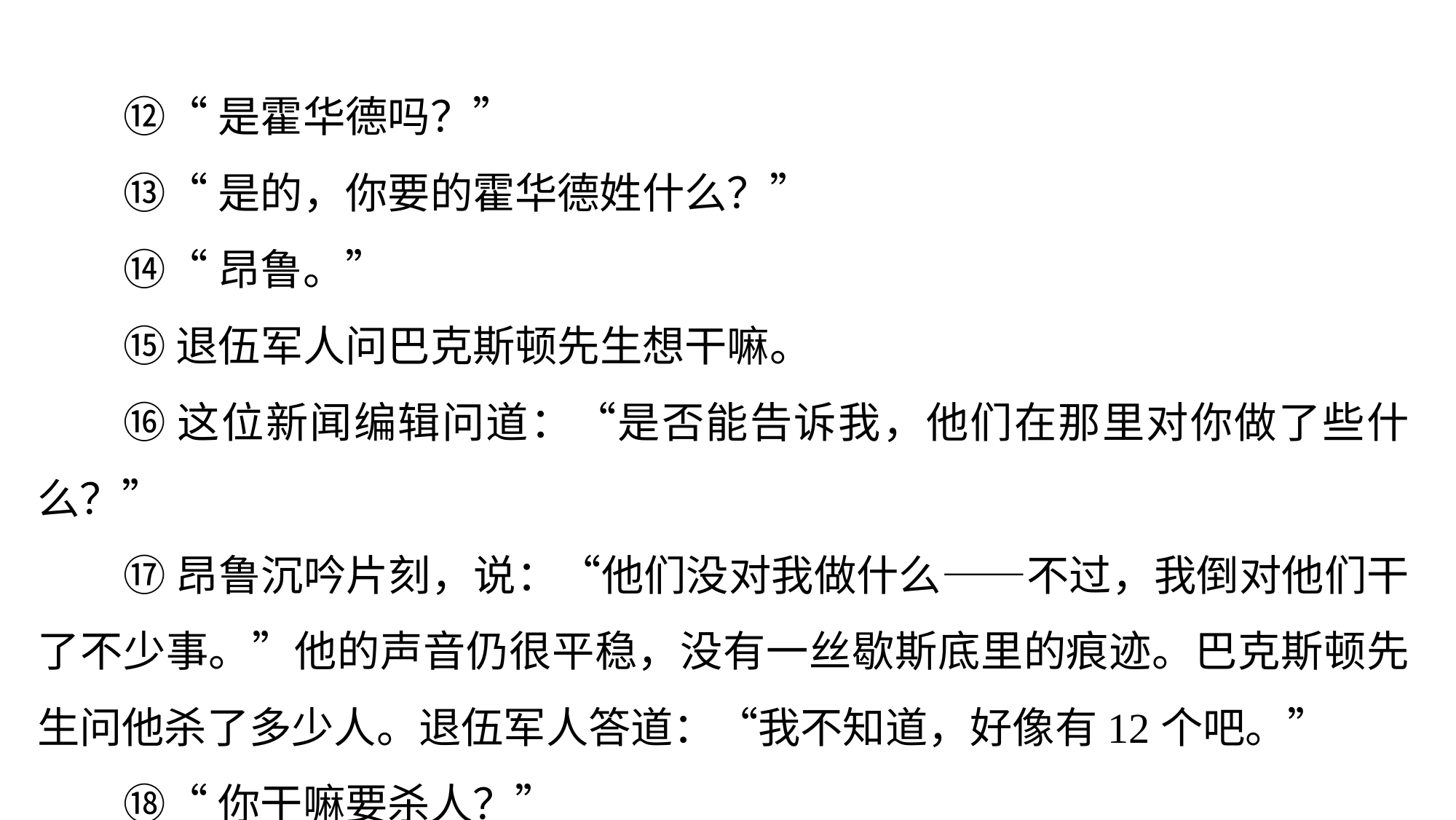

⑫“是霍华德吗？”
⑬“是的，你要的霍华德姓什么？”
⑭“昂鲁。”
⑮退伍军人问巴克斯顿先生想干嘛。
⑯这位新闻编辑问道：“是否能告诉我，他们在那里对你做了些什么？”
⑰昂鲁沉吟片刻，说：“他们没对我做什么——不过，我倒对他们干了不少事。”他的声音仍很平稳，没有一丝歇斯底里的痕迹。巴克斯顿先生问他杀了多少人。退伍军人答道：“我不知道，好像有12个吧。”
⑱“你干嘛要杀人？”